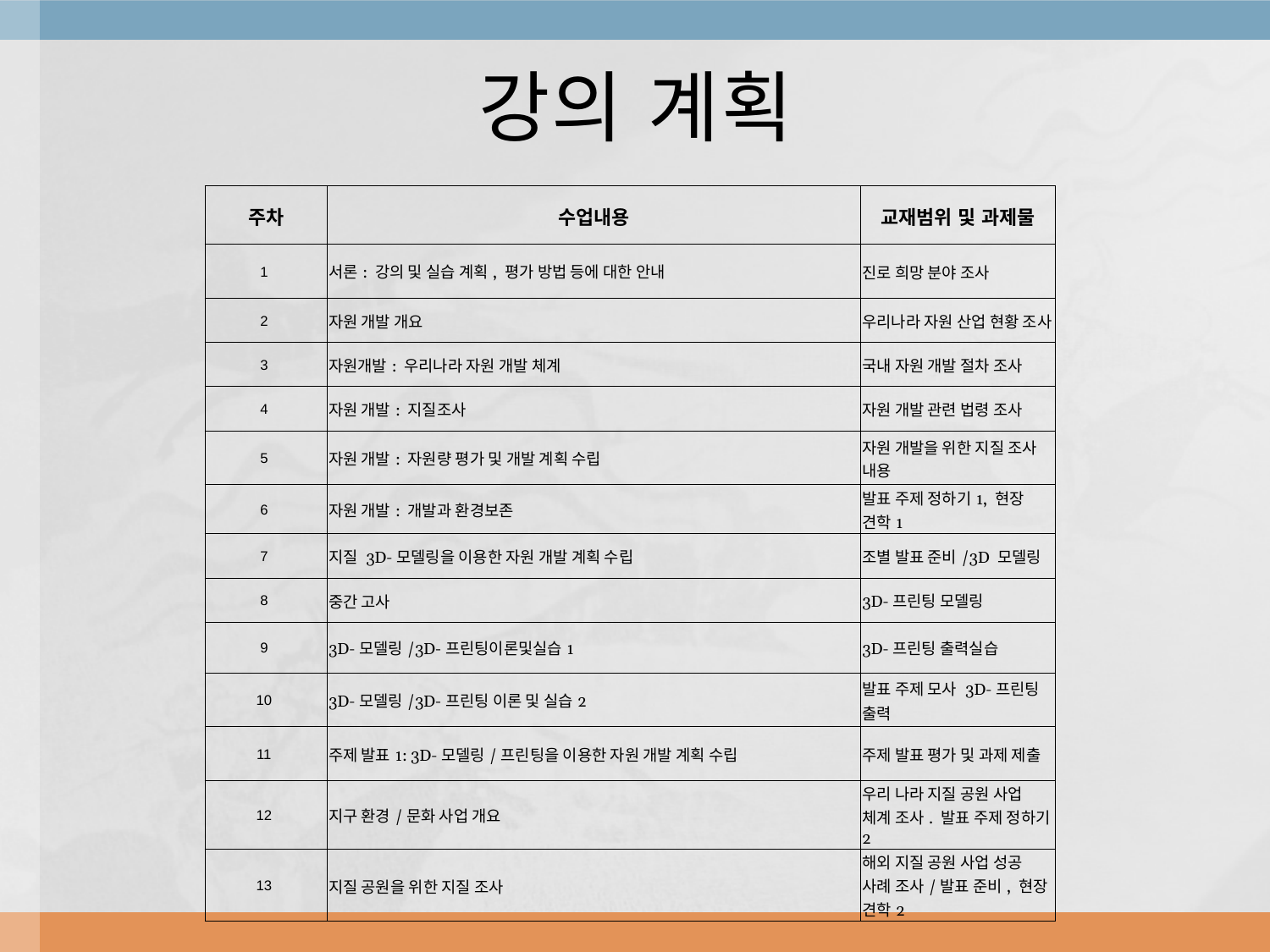

# 강의 계획
| 주차 | 수업내용 | 교재범위 및 과제물 |
| --- | --- | --- |
| 1 | 서론: 강의 및 실습 계획, 평가 방법 등에 대한 안내 | 진로 희망 분야 조사 |
| 2 | 자원 개발 개요 | 우리나라 자원 산업 현황 조사 |
| 3 | 자원개발: 우리나라 자원 개발 체계 | 국내 자원 개발 절차 조사 |
| 4 | 자원 개발: 지질조사 | 자원 개발 관련 법령 조사 |
| 5 | 자원 개발: 자원량 평가 및 개발 계획 수립 | 자원 개발을 위한 지질 조사 내용 |
| 6 | 자원 개발: 개발과 환경보존 | 발표 주제 정하기1, 현장 견학1 |
| 7 | 지질 3D-모델링을 이용한 자원 개발 계획 수립 | 조별 발표 준비/3D 모델링 |
| 8 | 중간 고사 | 3D-프린팅 모델링 |
| 9 | 3D-모델링/3D-프린팅이론및실습1 | 3D-프린팅 출력실습 |
| 10 | 3D-모델링/3D-프린팅 이론 및 실습2 | 발표 주제 모사 3D-프린팅 출력 |
| 11 | 주제 발표1: 3D-모델링/프린팅을 이용한 자원 개발 계획 수립 | 주제 발표 평가 및 과제 제출 |
| 12 | 지구 환경/문화 사업 개요 | 우리 나라 지질 공원 사업 체계 조사. 발표 주제 정하기2 |
| 13 | 지질 공원을 위한 지질 조사 | 해외 지질 공원 사업 성공 사례 조사/발표 준비, 현장 견학2 |